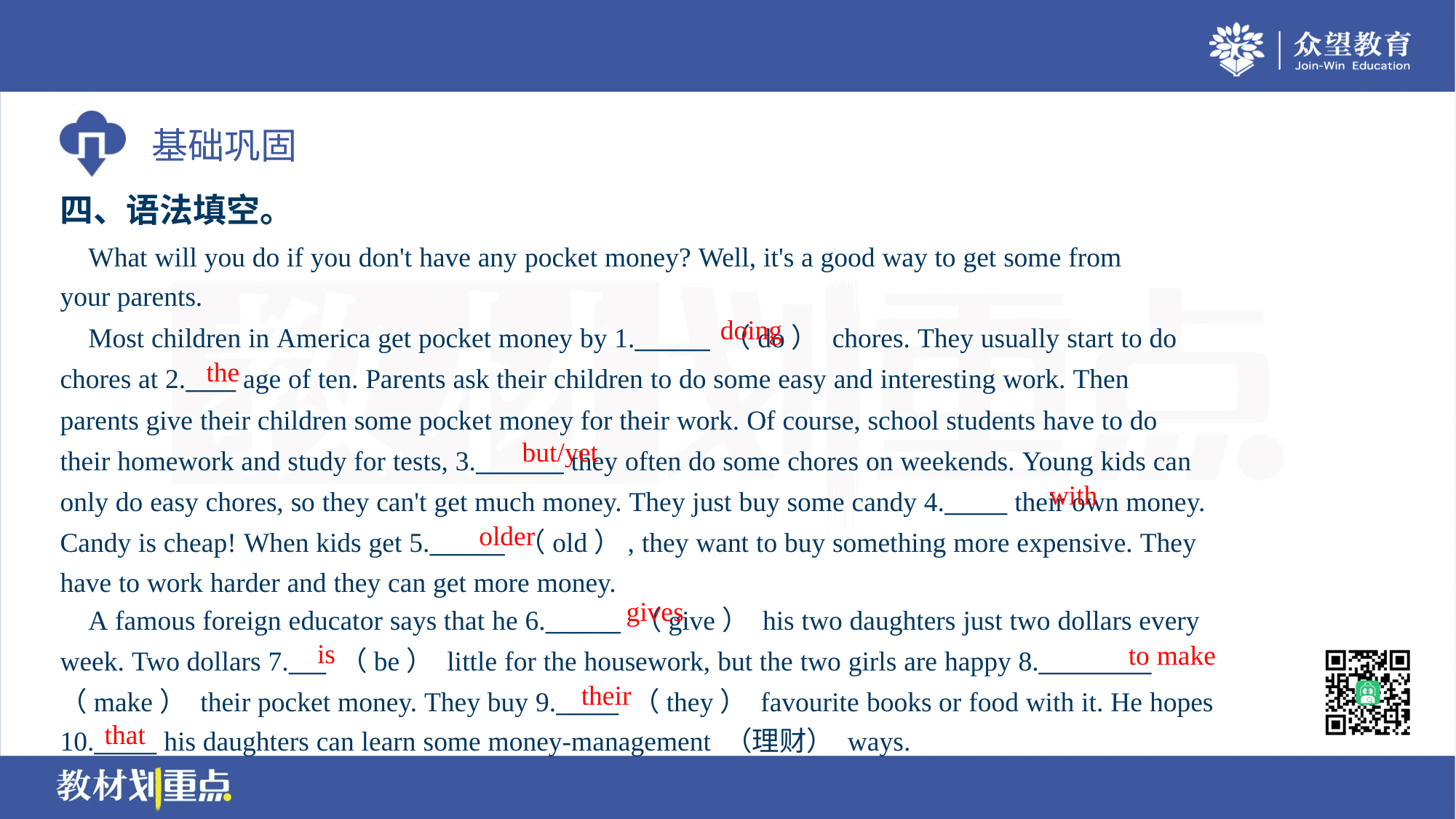

四、语法填空。
    What will you do if you don't have any pocket money? Well, it's a good way to get some from
your parents.
doing
    Most children in America get pocket money by 1.______ （do） chores. They usually start to do
chores at 2.____ age of ten. Parents ask their children to do some easy and interesting work. Then
parents give their children some pocket money for their work. Of course, school students have to do
their homework and study for tests, 3._______ they often do some chores on weekends. Young kids can
only do easy chores, so they can't get much money. They just buy some candy 4._____ their own money.
Candy is cheap! When kids get 5.______ （old）, they want to buy something more expensive. They
have to work harder and they can get more money.
the
but/yet
with
older
gives
    A famous foreign educator says that he 6.______ （give） his two daughters just two dollars every
week. Two dollars 7.___ （be） little for the housework, but the two girls are happy 8._________
（make） their pocket money. They buy 9._____ （they） favourite books or food with it. He hopes
10._____ his daughters can learn some money-management （理财） ways.
is
to make
their
that